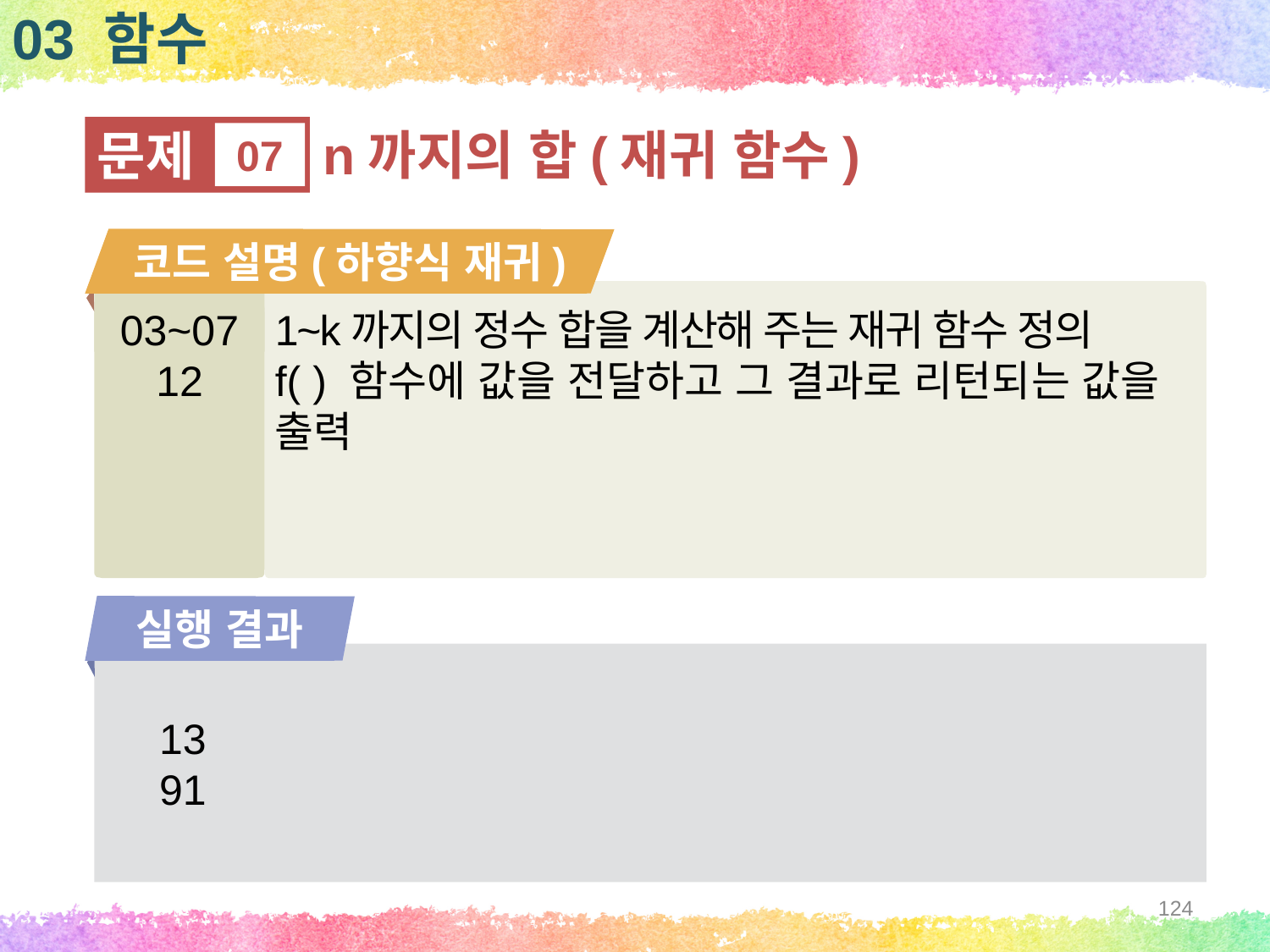

03 함수
문제
07
n까지의 합(재귀 함수)
코드 설명(하향식 재귀)

03~07
12
1~k까지의 정수 합을 계산해 주는 재귀 함수 정의
f( ) 함수에 값을 전달하고 그 결과로 리턴되는 값을 출력
실행 결과
13
91

124